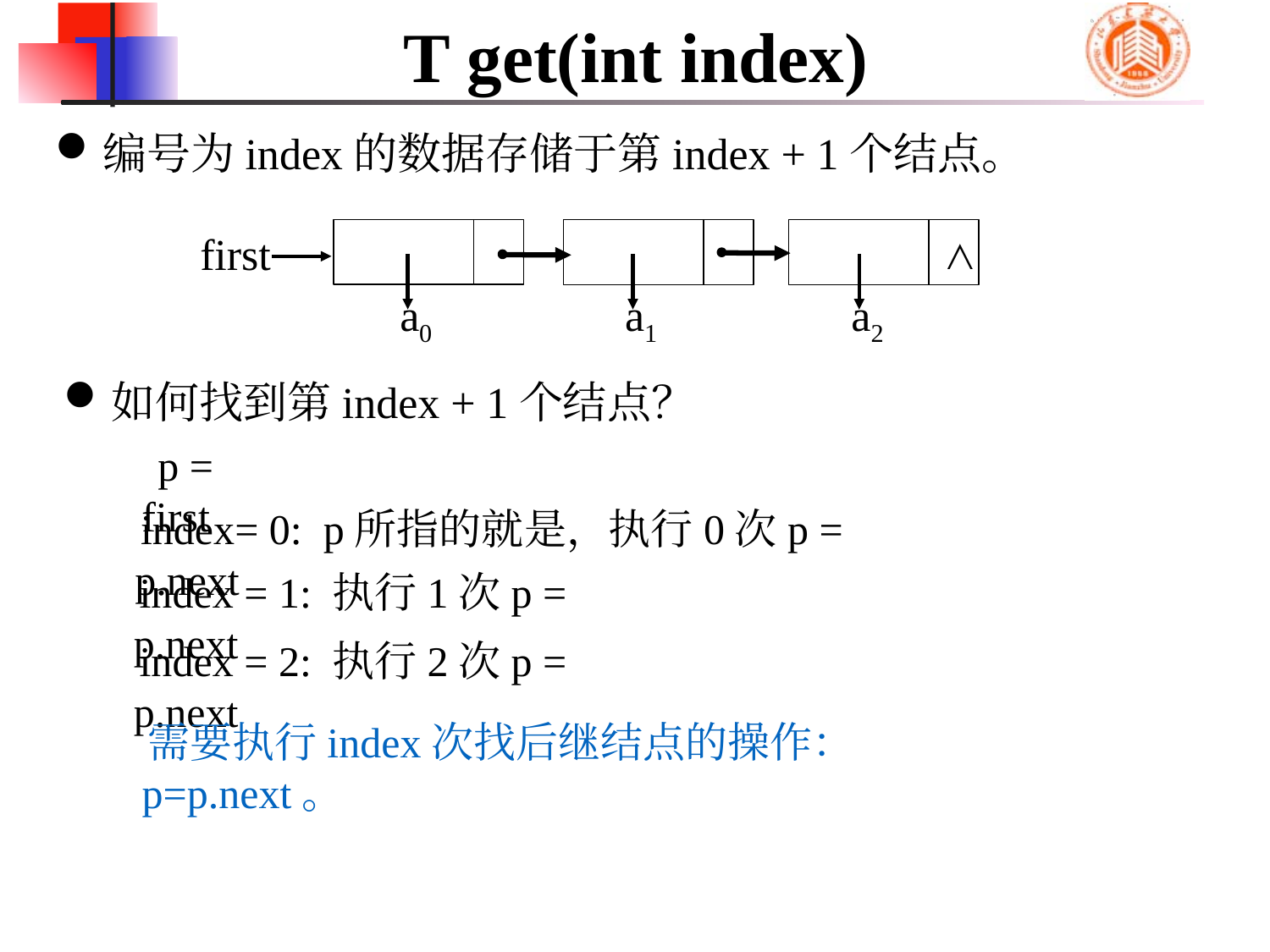

# T get(int index)
编号为index的数据存储于第index + 1个结点。
first
∧

a0

a1

a2
如何找到第index + 1个结点？
 p = first
index= 0:  p所指的就是，执行0次p = p.next
index = 1: 执行1次p = p.next
index = 2: 执行2次p = p.next
需要执行index次找后继结点的操作：p=p.next。